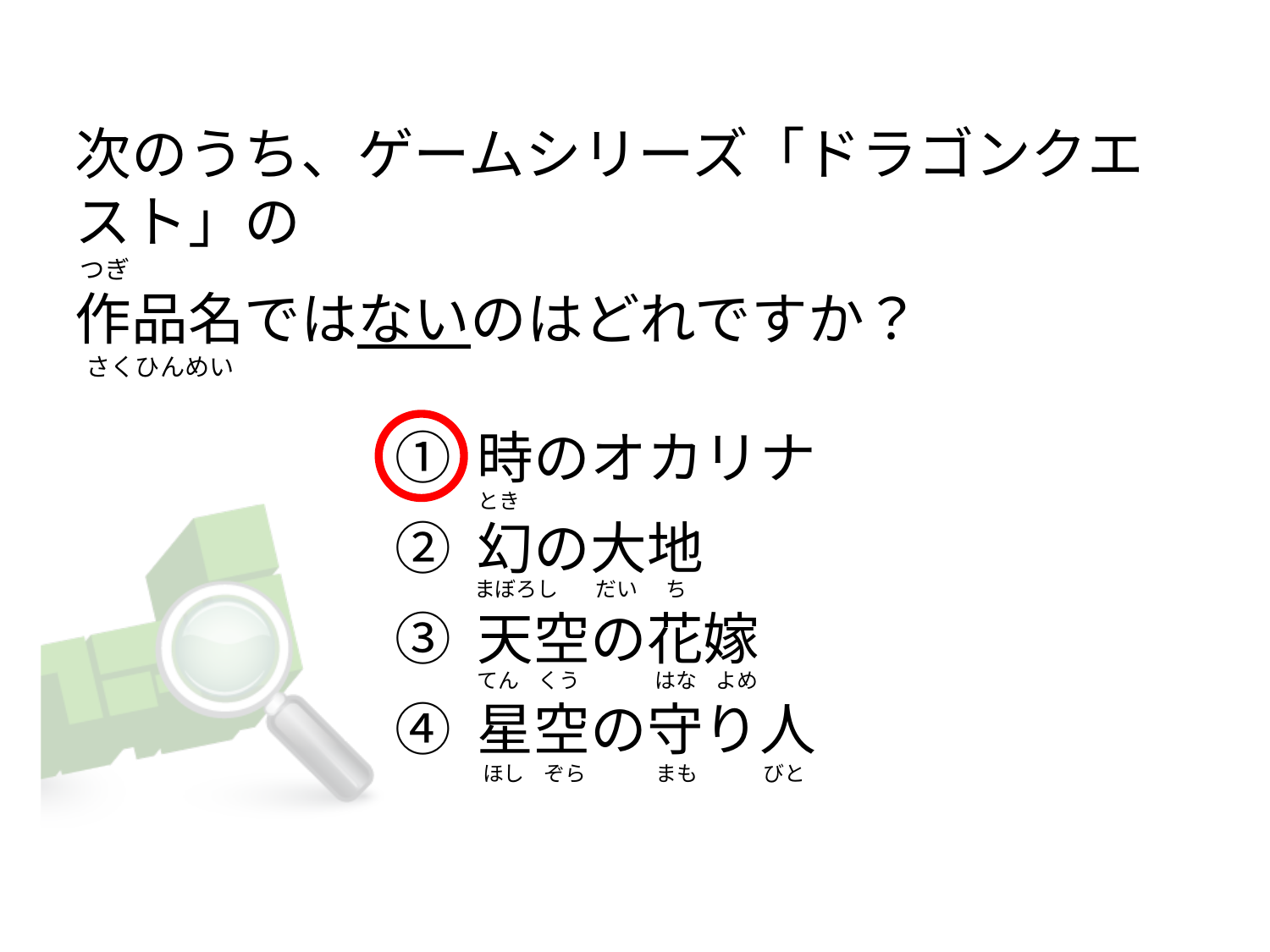

# 次のうち、ゲームシリーズ「ドラゴンクエスト」の  つぎ 作品名ではないのはどれですか？   さくひんめい

① 時のオカリナ
② 幻の大地
③ 天空の花嫁
④ 星空の守り人
とき
まぼろし        だい      ち
てん    くう                はな    よめ
 ほし    ぞら               まも              びと